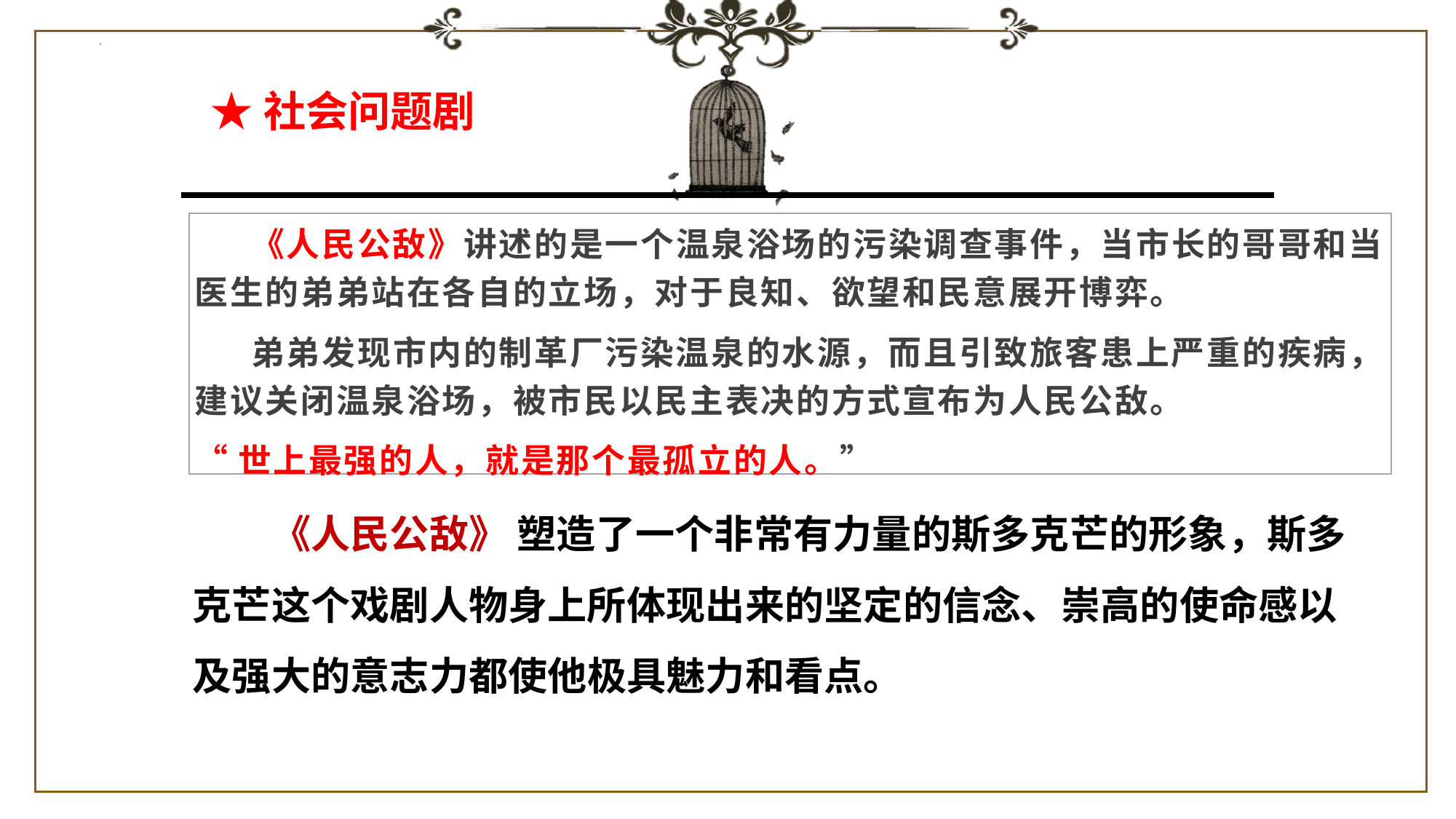

★社会问题剧

     《人民公敌》讲述的是一个温泉浴场的污染调查事件，当市长的哥哥和当医生的弟弟站在各自的立场，对于良知、欲望和民意展开博弈。
     弟弟发现市内的制革厂污染温泉的水源，而且引致旅客患上严重的疾病，建议关闭温泉浴场，被市民以民主表决的方式宣布为人民公敌。
“世上最强的人，就是那个最孤立的人。”
《人民公敌》 塑造了一个非常有力量的斯多克芒的形象，斯多克芒这个戏剧人物身上所体现出来的坚定的信念、崇高的使命感以及强大的意志力都使他极具魅力和看点。